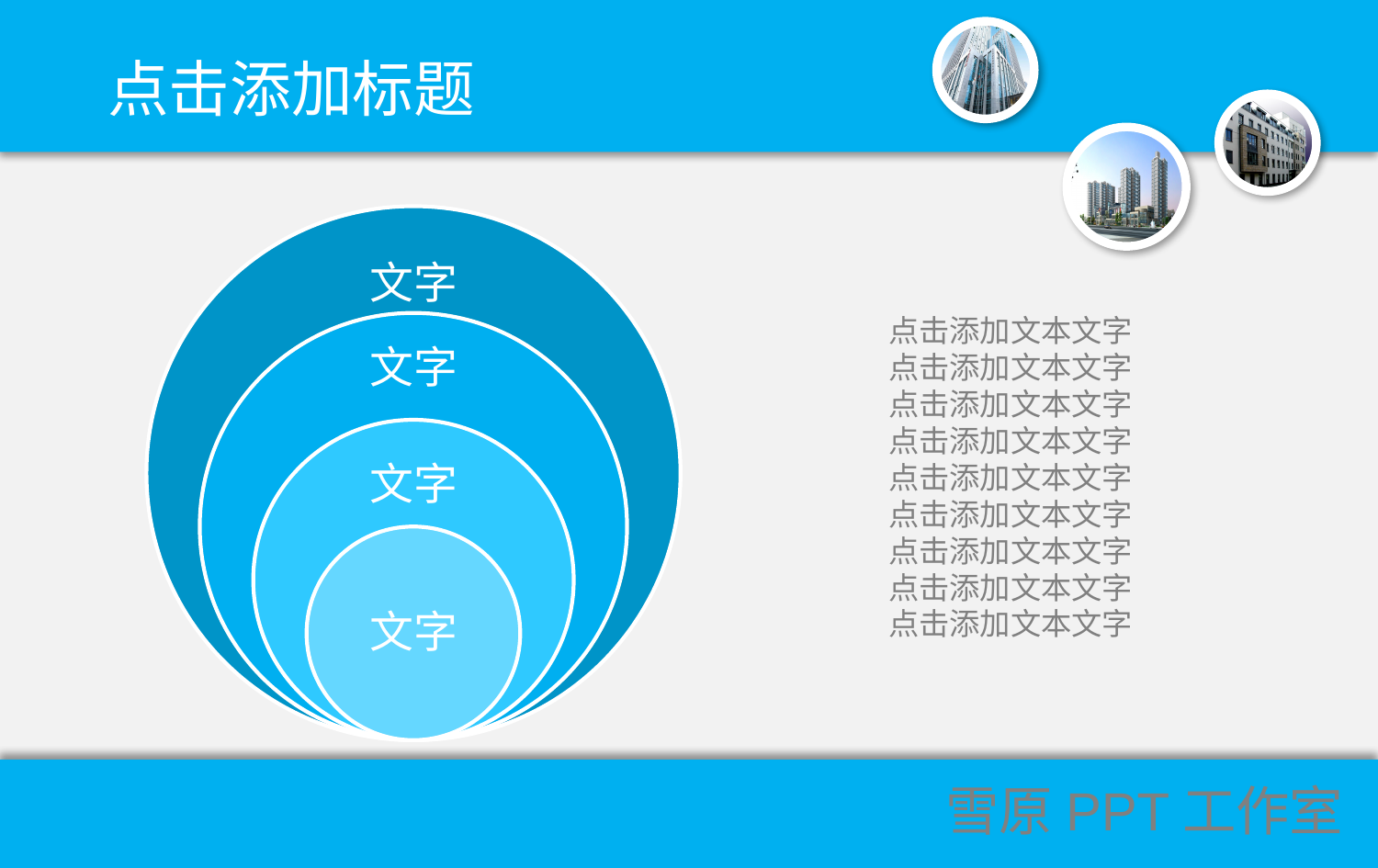

点击添加标题
文字

点击添加文本文字
点击添加文本文字
点击添加文本文字
点击添加文本文字
点击添加文本文字
点击添加文本文字
点击添加文本文字
点击添加文本文字
点击添加文本文字
文字

文字

文字